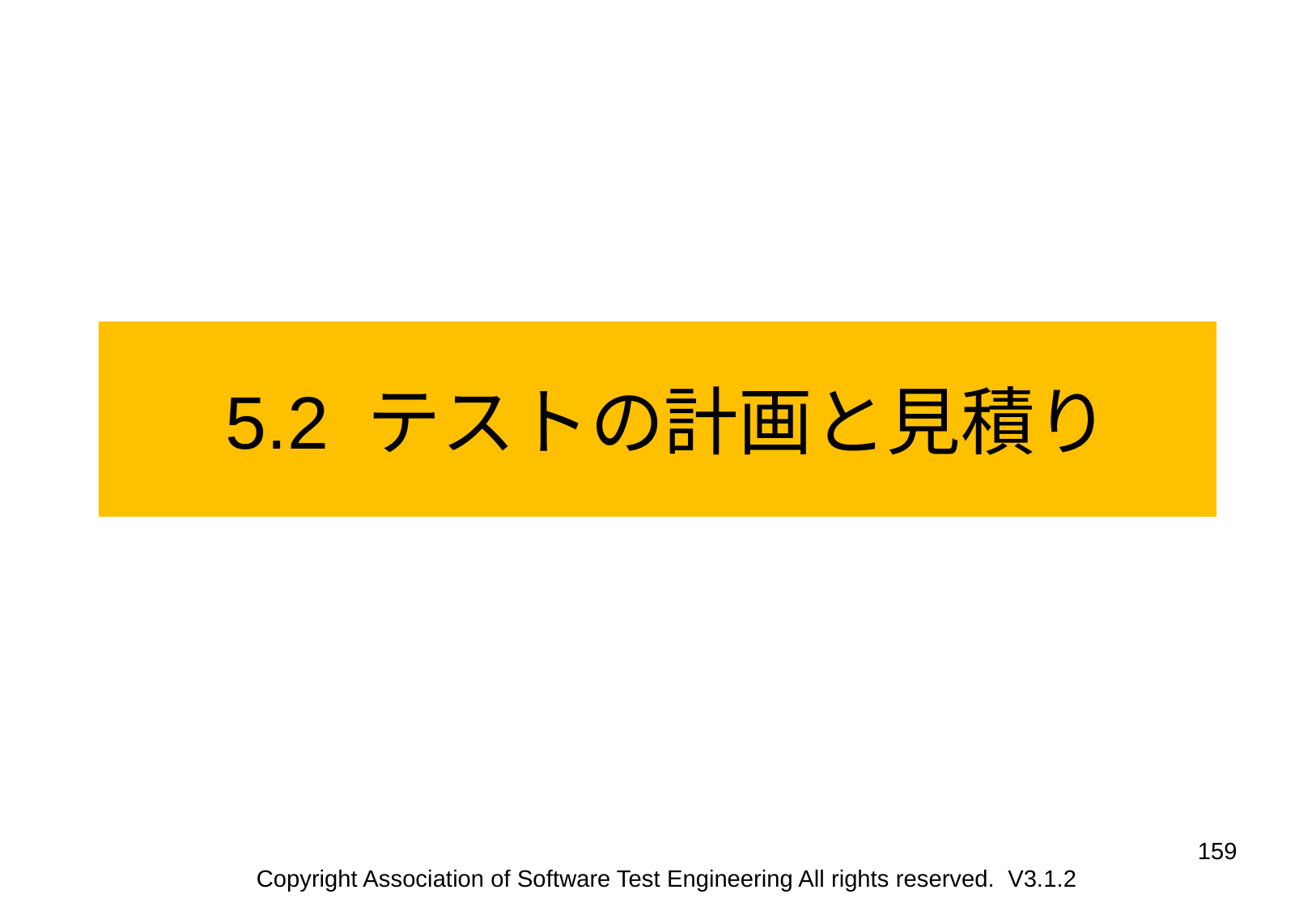

5.2 テストの計画と見積り
159
Copyright Association of Software Test Engineering All rights reserved.  V3.1.2